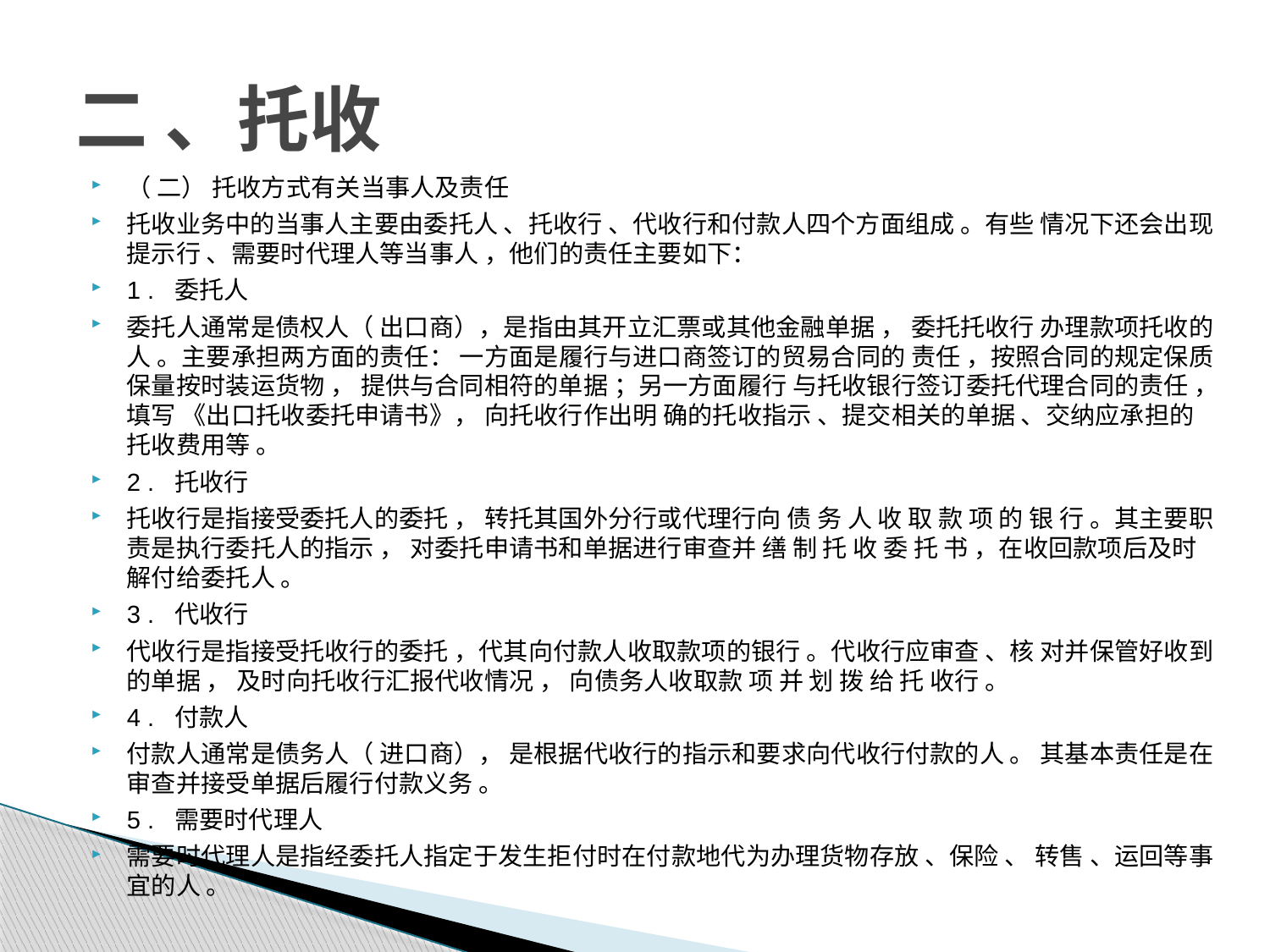

# 二 、托收
（ 二） 托收方式有关当事人及责任
托收业务中的当事人主要由委托人 、托收行 、代收行和付款人四个方面组成 。有些 情况下还会出现提示行 、需要时代理人等当事人 ，他们的责任主要如下：
1 .  委托人
委托人通常是债权人（ 出口商），是指由其开立汇票或其他金融单据 ， 委托托收行 办理款项托收的人 。主要承担两方面的责任： 一方面是履行与进口商签订的贸易合同的 责任 ，按照合同的规定保质保量按时装运货物 ， 提供与合同相符的单据 ；另一方面履行 与托收银行签订委托代理合同的责任 ，填写 《出口托收委托申请书》， 向托收行作出明 确的托收指示 、提交相关的单据 、交纳应承担的托收费用等 。
2 .  托收行
托收行是指接受委托人的委托 ， 转托其国外分行或代理行向 债 务 人 收 取 款 项 的 银 行 。其主要职责是执行委托人的指示 ， 对委托申请书和单据进行审查并 缮 制 托 收 委 托 书 ，在收回款项后及时解付给委托人 。
3 .  代收行
代收行是指接受托收行的委托 ，代其向付款人收取款项的银行 。代收行应审查 、核 对并保管好收到的单据 ， 及时向托收行汇报代收情况 ， 向债务人收取款 项 并 划 拨 给 托 收行 。
4 .  付款人
付款人通常是债务人（ 进口商）， 是根据代收行的指示和要求向代收行付款的人 。 其基本责任是在审查并接受单据后履行付款义务 。
5 .  需要时代理人
需要时代理人是指经委托人指定于发生拒付时在付款地代为办理货物存放 、保险 、 转售 、运回等事宜的人 。